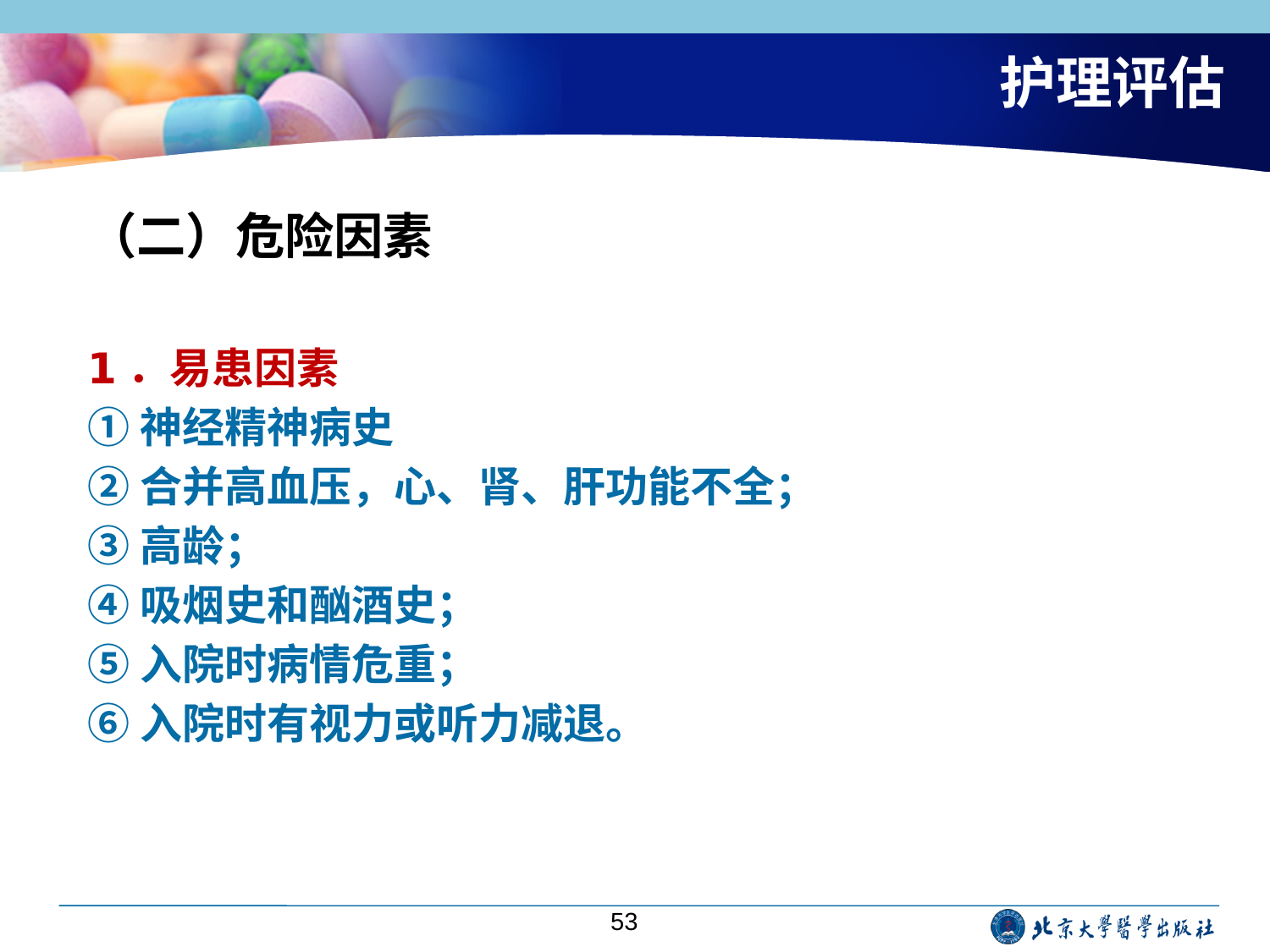

# 护理评估
（二）危险因素

1．易患因素
①神经精神病史
②合并高血压，心、肾、肝功能不全；
③高龄；
④吸烟史和酗酒史；
⑤入院时病情危重；
⑥入院时有视力或听力减退。
53